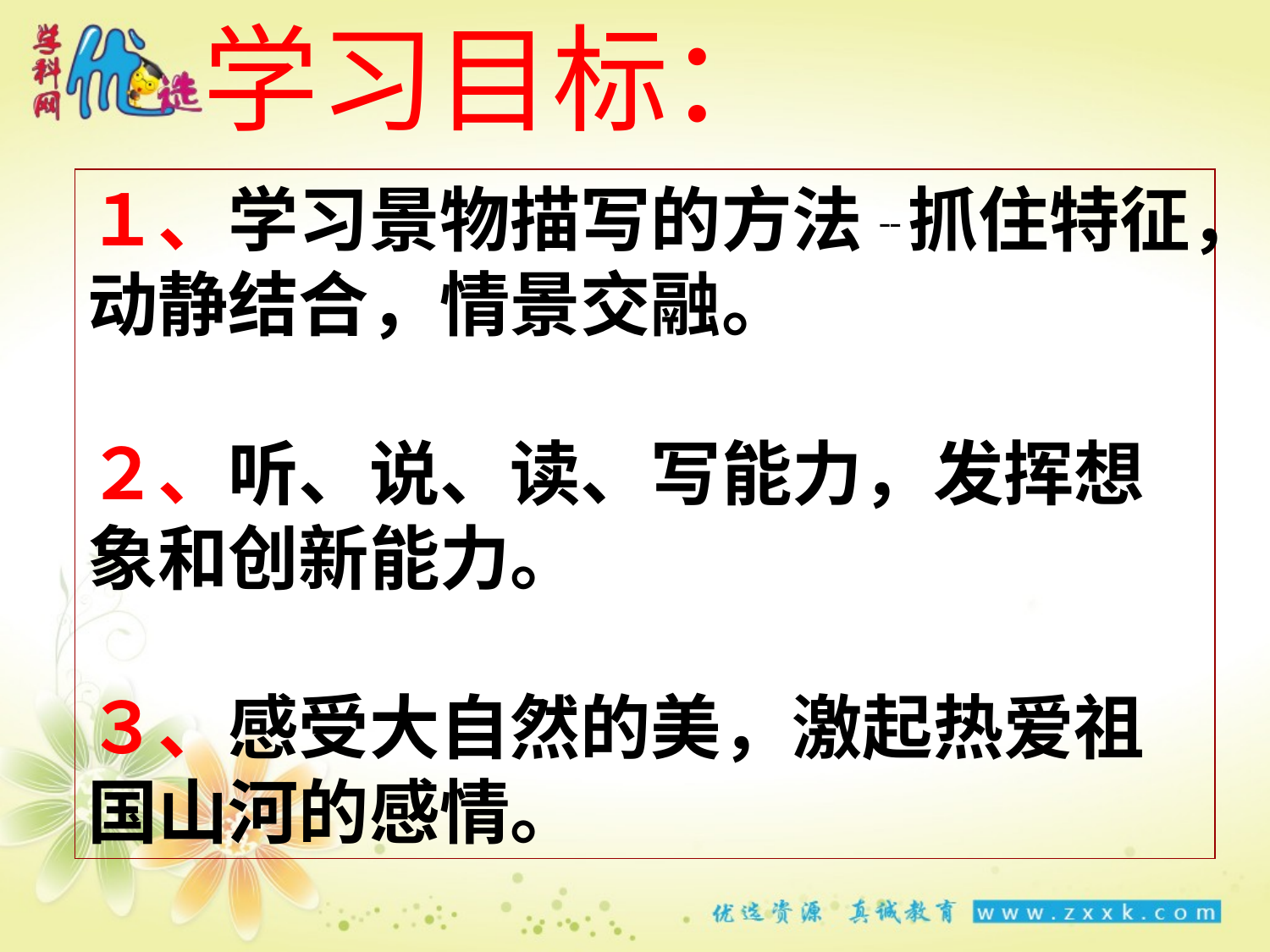

学习目标：
１、学习景物描写的方法ˉˉ抓住特征，动静结合，情景交融。

２、听、说、读、写能力，发挥想象和创新能力。

３、感受大自然的美，激起热爱祖国山河的感情。